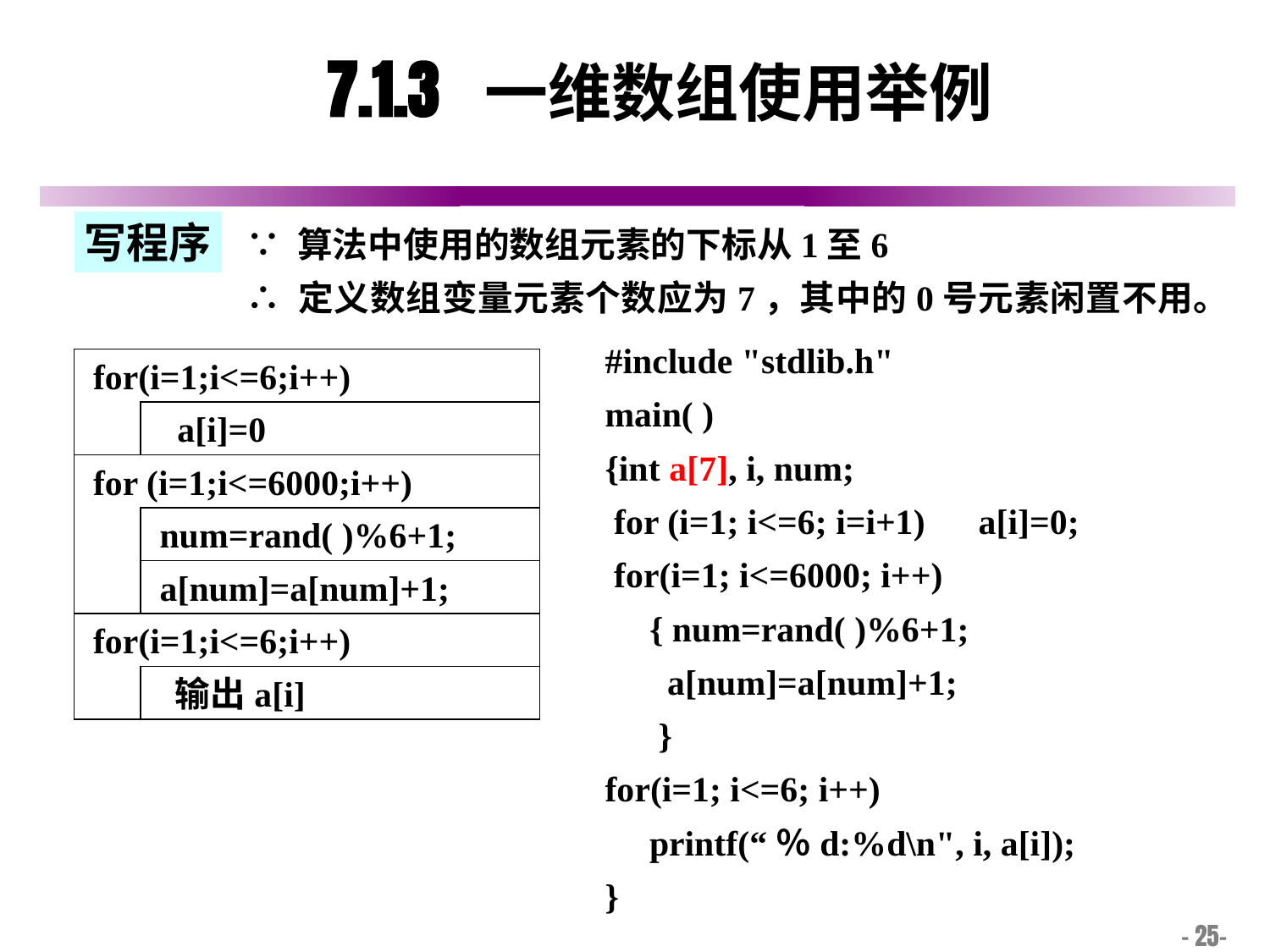

# 7.1.3  一维数组使用举例
写程序
∵ 算法中使用的数组元素的下标从1至6
∴ 定义数组变量元素个数应为7，其中的0号元素闲置不用。
#include "stdlib.h"
main( )
{int a[7], i, num;
 for (i=1; i<=6; i=i+1)      a[i]=0;
 for(i=1; i<=6000; i++)
     { num=rand( )%6+1;
       a[num]=a[num]+1;
      }
for(i=1; i<=6; i++)
     printf(“％d:%d\n", i, a[i]);
}

 for(i=1;i<=6;i++)
   a[i]=0
 for (i=1;i<=6000;i++)

 num=rand( )%6+1;
 a[num]=a[num]+1;
 for(i=1;i<=6;i++)
  输出a[i]
 - 25-